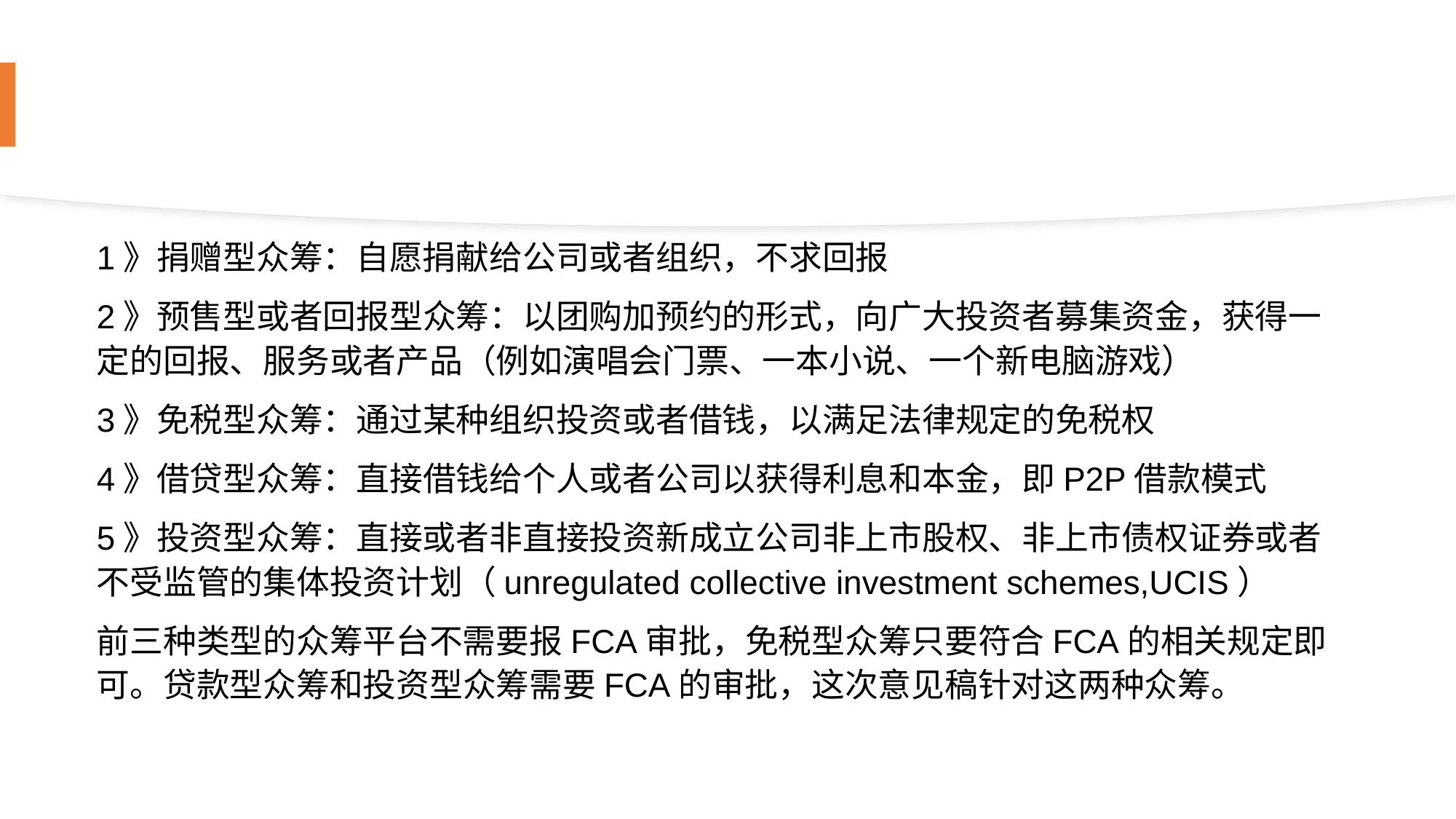

#

1》捐赠型众筹：自愿捐献给公司或者组织，不求回报
2》预售型或者回报型众筹：以团购加预约的形式，向广大投资者募集资金，获得一定的回报、服务或者产品（例如演唱会门票、一本小说、一个新电脑游戏）
3》免税型众筹：通过某种组织投资或者借钱，以满足法律规定的免税权
4》借贷型众筹：直接借钱给个人或者公司以获得利息和本金，即P2P借款模式
5》投资型众筹：直接或者非直接投资新成立公司非上市股权、非上市债权证券或者不受监管的集体投资计划（unregulated collective investment schemes,UCIS）
前三种类型的众筹平台不需要报FCA审批，免税型众筹只要符合FCA的相关规定即可。贷款型众筹和投资型众筹需要FCA的审批，这次意见稿针对这两种众筹。